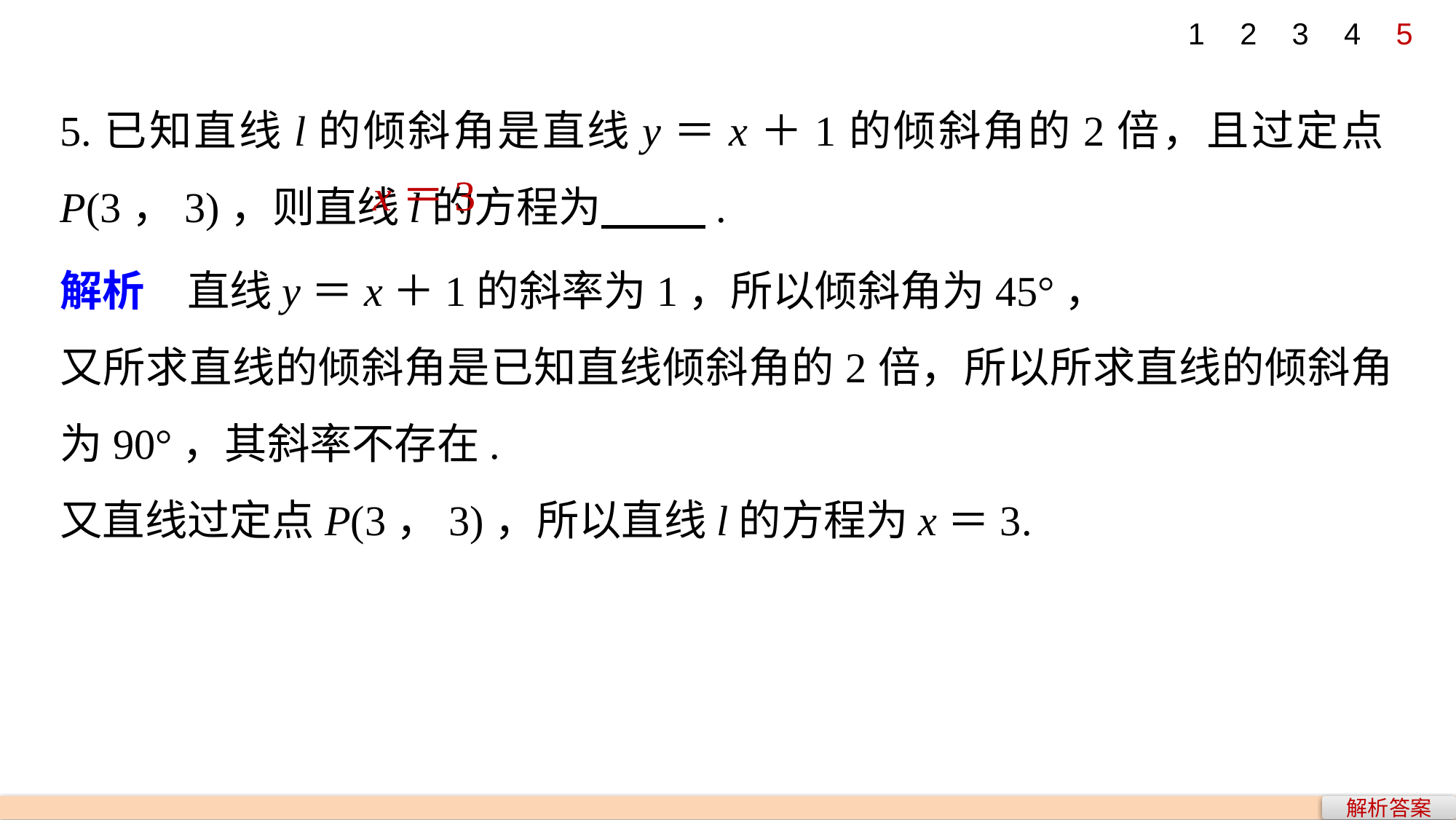

1
2
3
4
5
5.已知直线l的倾斜角是直线y＝x＋1的倾斜角的2倍，且过定点P(3，3)，则直线l的方程为           .
x＝3
解析　直线y＝x＋1的斜率为1，所以倾斜角为45°，
又所求直线的倾斜角是已知直线倾斜角的2倍，所以所求直线的倾斜角为90°，其斜率不存在.
又直线过定点P(3，3)，所以直线l的方程为x＝3.
解析答案